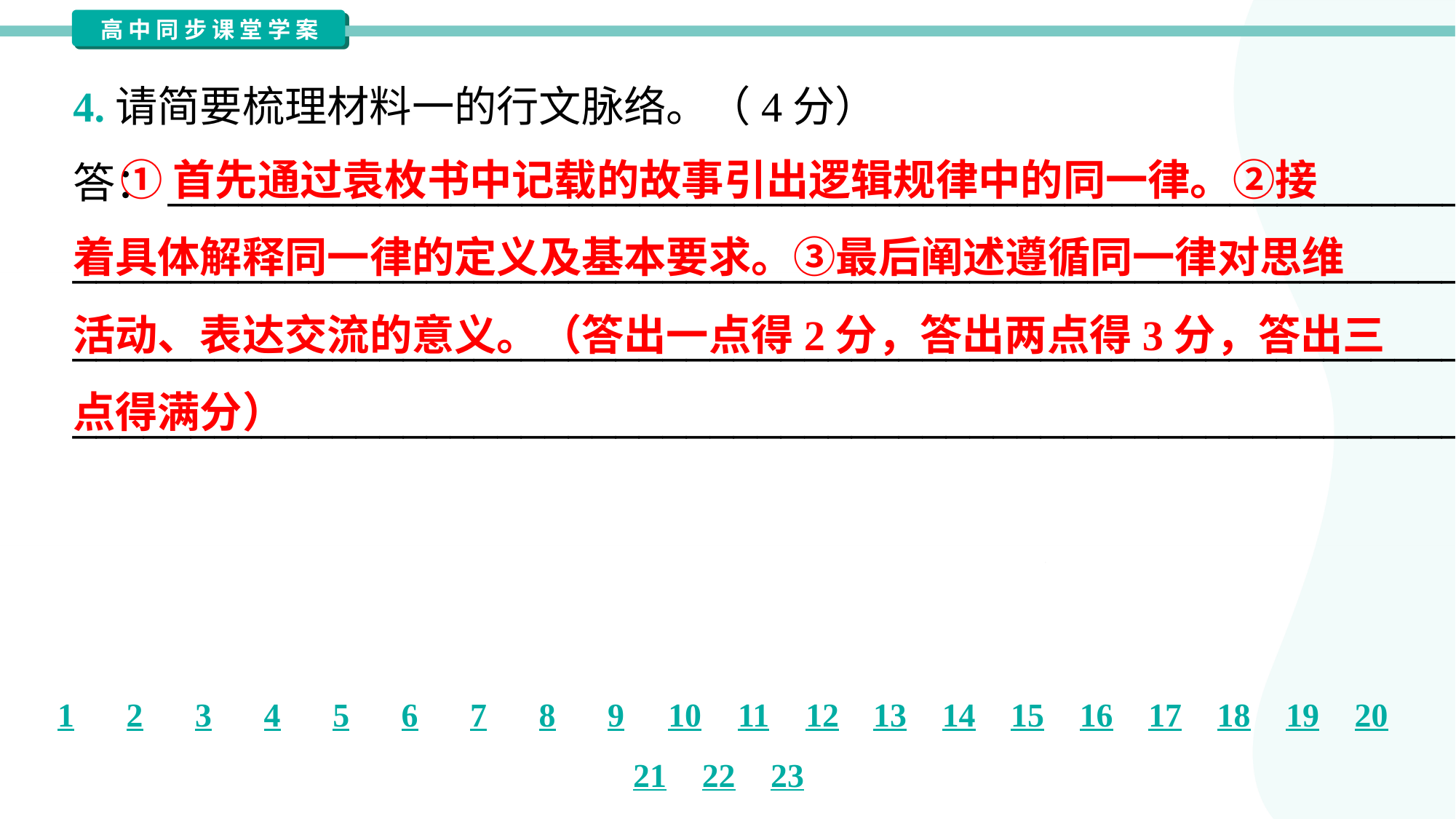

4.请简要梳理材料一的行文脉络。（4分）
     ①首先通过袁枚书中记载的故事引出逻辑规律中的同一律。②接
着具体解释同一律的定义及基本要求。③最后阐述遵循同一律对思维
活动、表达交流的意义。（答出一点得2分，答出两点得3分，答出三
点得满分）
答：_________________________________________________________
_____________________________________________________________
_____________________________________________________________
_____________________________________________________________